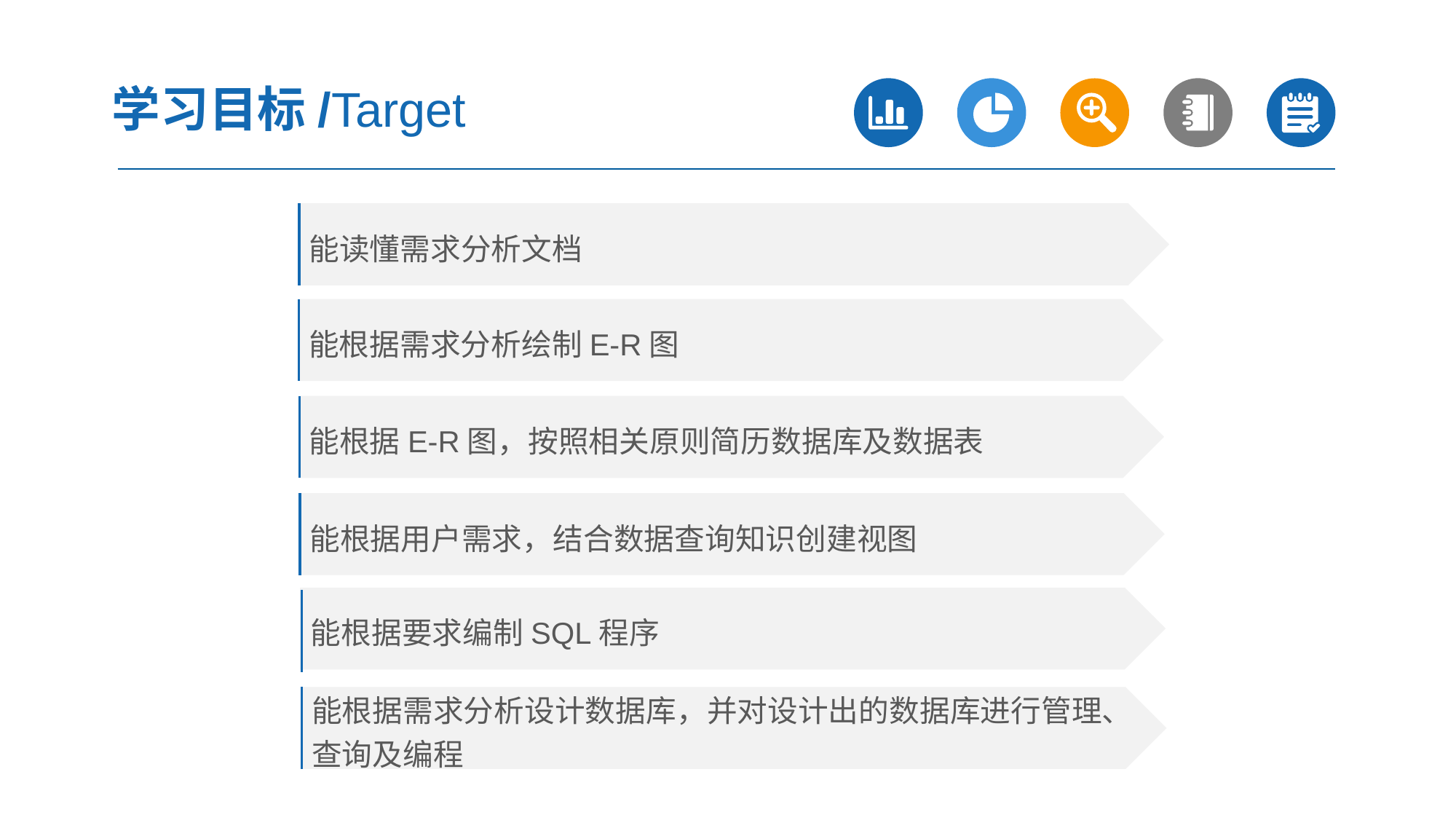

学习目标/Target
能读懂需求分析文档

能根据需求分析绘制E-R图
能根据E-R图，按照相关原则简历数据库及数据表

能根据用户需求，结合数据查询知识创建视图

能根据要求编制SQL程序

能根据需求分析设计数据库，并对设计出的数据库进行管理、查询及编程